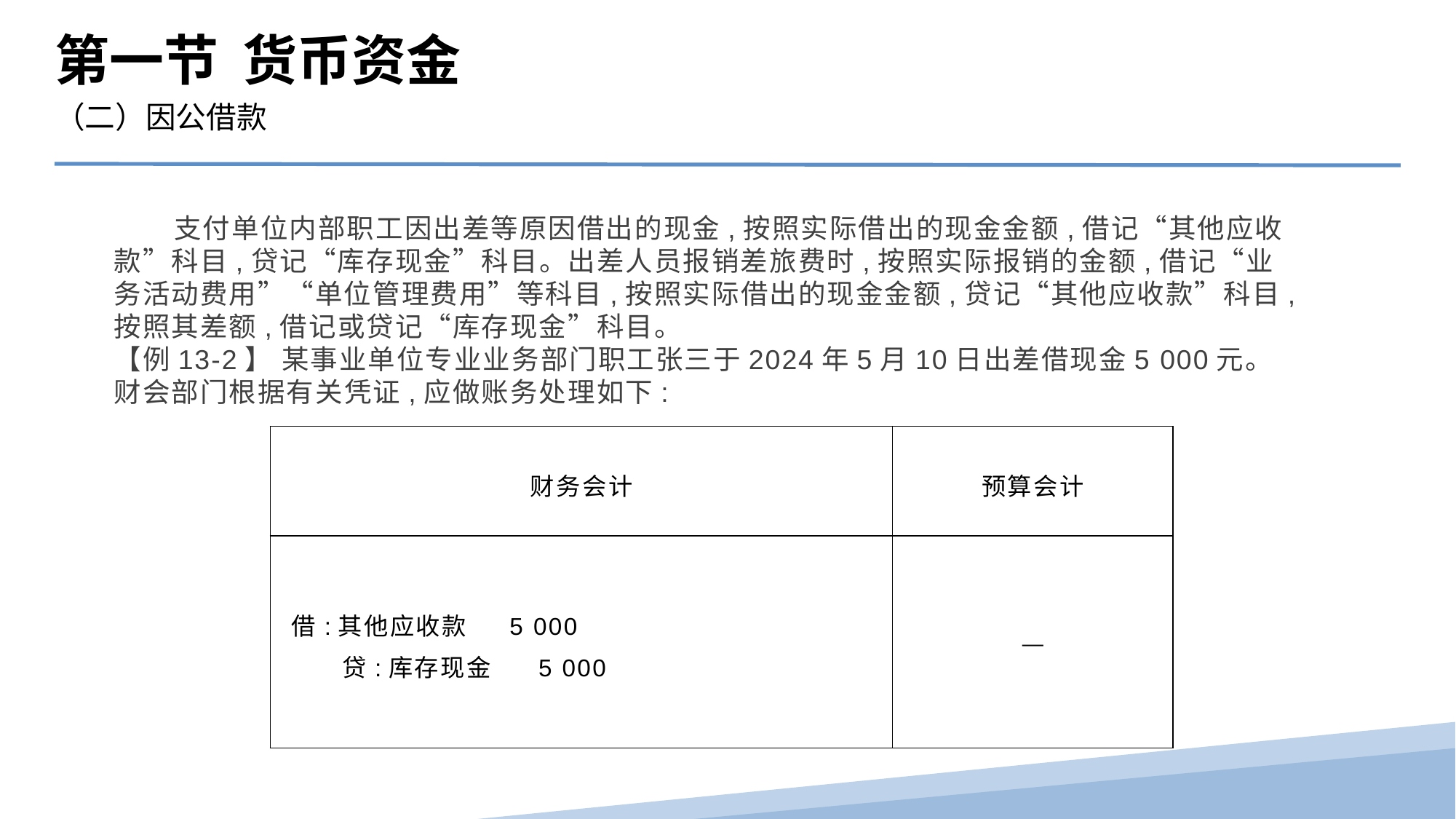

第一节  货币资金
（二）因公借款
       支付单位内部职工因出差等原因借出的现金,按照实际借出的现金金额,借记“其他应收款”科目,贷记“库存现金”科目。出差人员报销差旅费时,按照实际报销的金额,借记“业务活动费用”“单位管理费用”等科目,按照实际借出的现金金额,贷记“其他应收款”科目,按照其差额,借记或贷记“库存现金”科目。
【例13-2】 某事业单位专业业务部门职工张三于2024年5月10日出差借现金5 000元。财会部门根据有关凭证,应做账务处理如下:

| 财务会计 | 预算会计 |
| --- | --- |
| 借:其他应收款 5 000 贷:库存现金 5 000 | — |